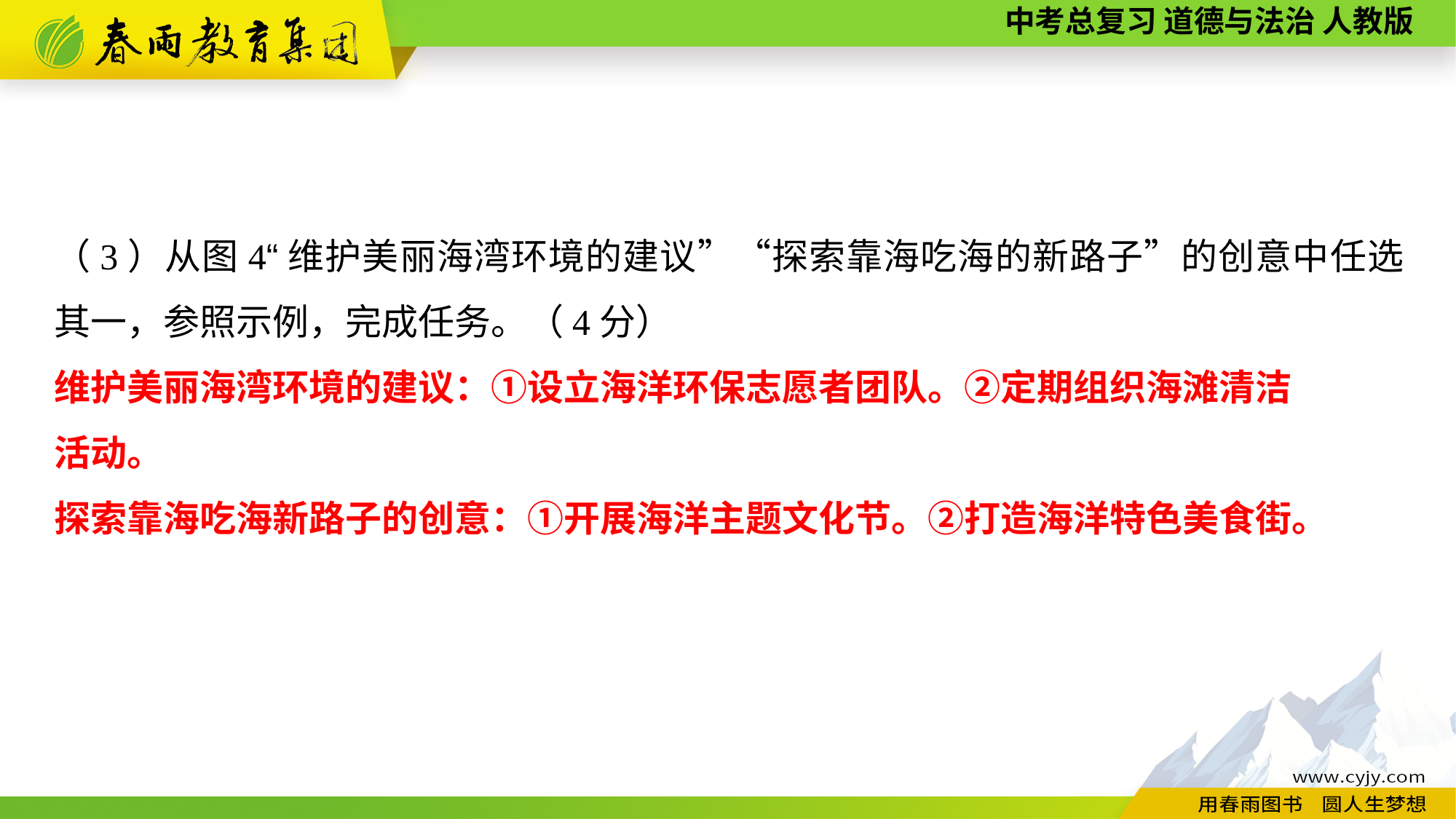

（3）从图4“维护美丽海湾环境的建议”“探索靠海吃海的新路子”的创意中任选其一，参照示例，完成任务。（4分）
维护美丽海湾环境的建议：①设立海洋环保志愿者团队。②定期组织海滩清洁
活动。
探索靠海吃海新路子的创意：①开展海洋主题文化节。②打造海洋特色美食街。